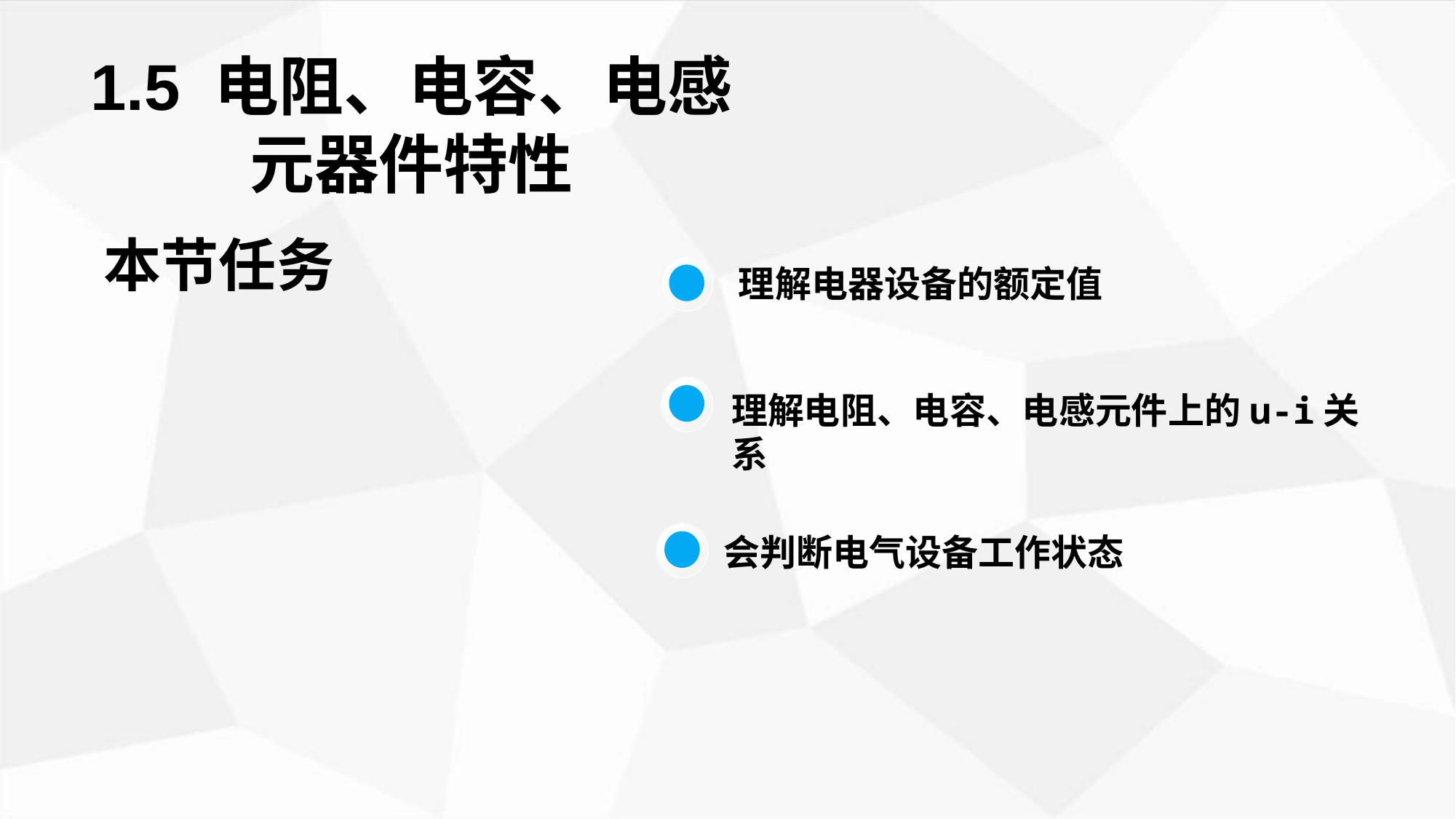

1.5 电阻、电容、电感
元器件特性
本节任务

理解电器设备的额定值

理解电阻、电容、电感元件上的u-i关系

会判断电气设备工作状态